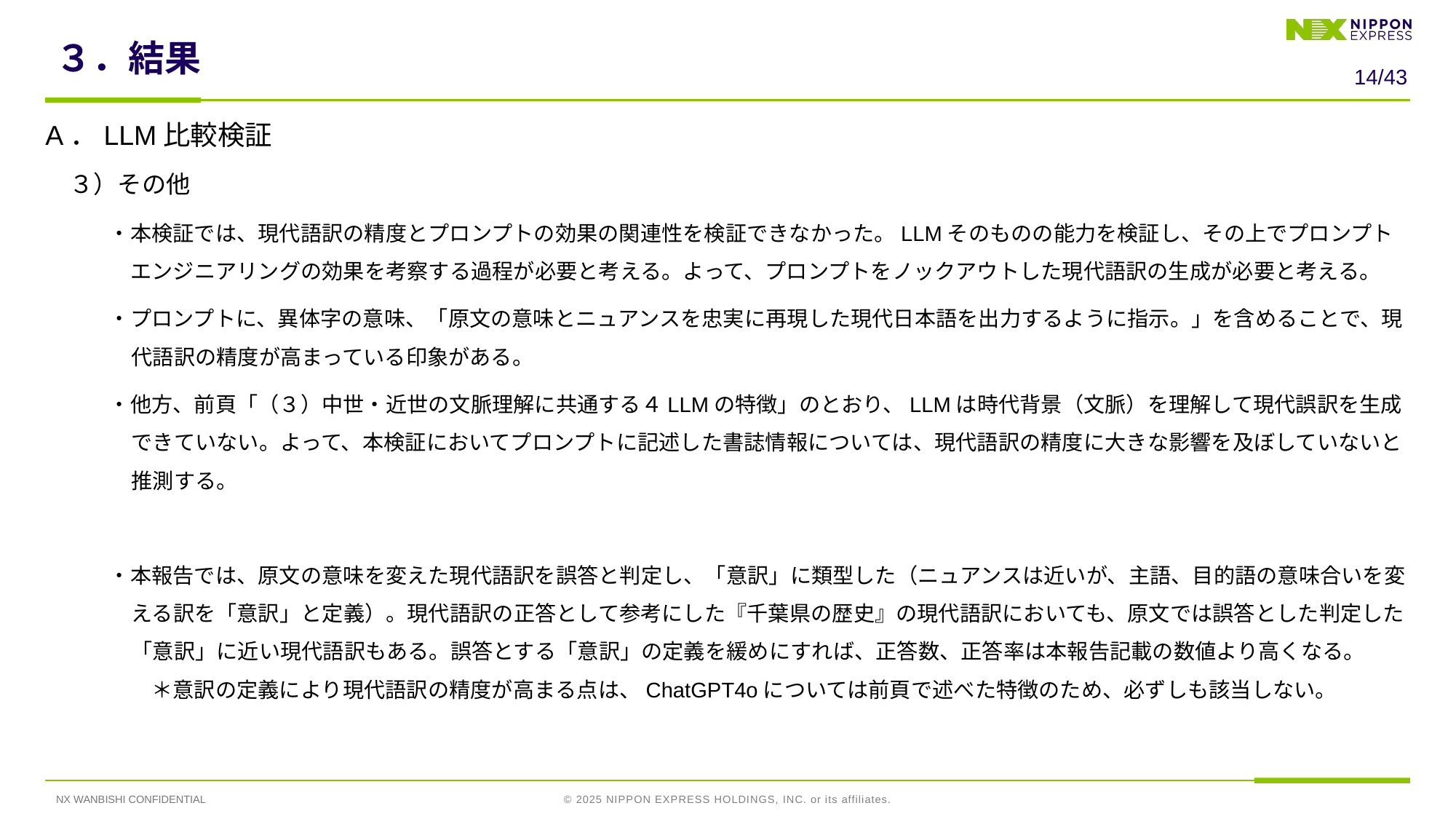

# ３．結果
14/43
A．LLM比較検証
　３）その他
　　　・本検証では、現代語訳の精度とプロンプトの効果の関連性を検証できなかった。LLMそのものの能力を検証し、その上でプロンプトエンジニアリングの効果を考察する過程が必要と考える。よって、プロンプトをノックアウトした現代語訳の生成が必要と考える。
　　　・プロンプトに、異体字の意味、「原文の意味とニュアンスを忠実に再現した現代日本語を出力するように指示。」を含めることで、現代語訳の精度が高まっている印象がある。
　　　・他方、前頁「（３）中世・近世の文脈理解に共通する４LLMの特徴」のとおり、LLMは時代背景（文脈）を理解して現代誤訳を生成できていない。よって、本検証においてプロンプトに記述した書誌情報については、現代語訳の精度に大きな影響を及ぼしていないと推測する。

　　　・本報告では、原文の意味を変えた現代語訳を誤答と判定し、「意訳」に類型した（ニュアンスは近いが、主語、目的語の意味合いを変える訳を「意訳」と定義）。現代語訳の正答として参考にした『千葉県の歴史』の現代語訳においても、原文では誤答とした判定した「意訳」に近い現代語訳もある。誤答とする「意訳」の定義を緩めにすれば、正答数、正答率は本報告記載の数値より高くなる。
　　　　　＊意訳の定義により現代語訳の精度が高まる点は、ChatGPT4oについては前頁で述べた特徴のため、必ずしも該当しない。

NX WANBISHI CONFIDENTIAL